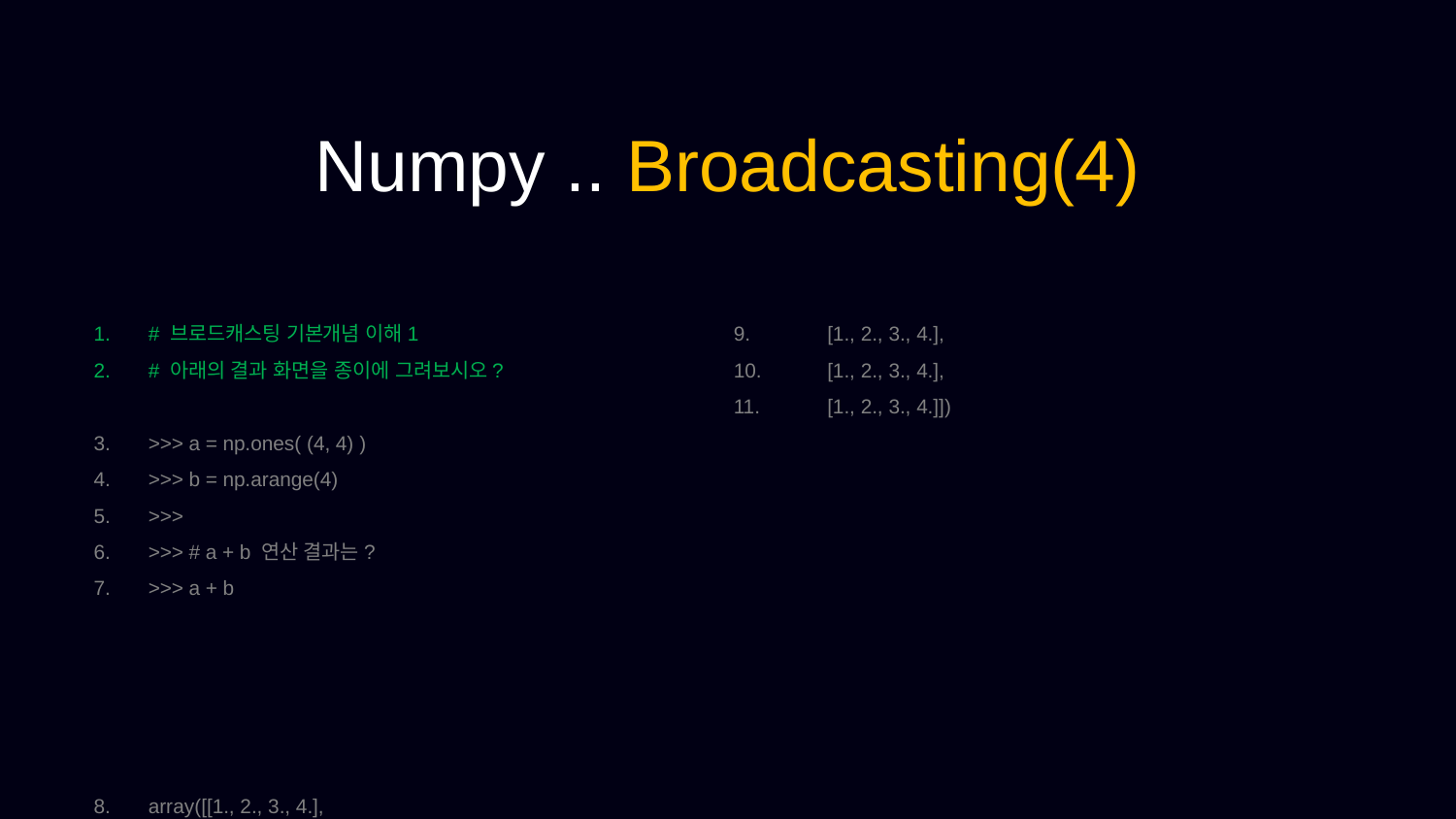

Numpy .. Broadcasting(4)
# 브로드캐스팅 기본개념 이해1
# 아래의 결과 화면을 종이에 그려보시오?

>>> a = np.ones( (4, 4) )
>>> b = np.arange(4)
>>>
>>> # a + b 연산 결과는?
>>> a + b

array([[1., 2., 3., 4.],
       [1., 2., 3., 4.],
       [1., 2., 3., 4.],
       [1., 2., 3., 4.]])